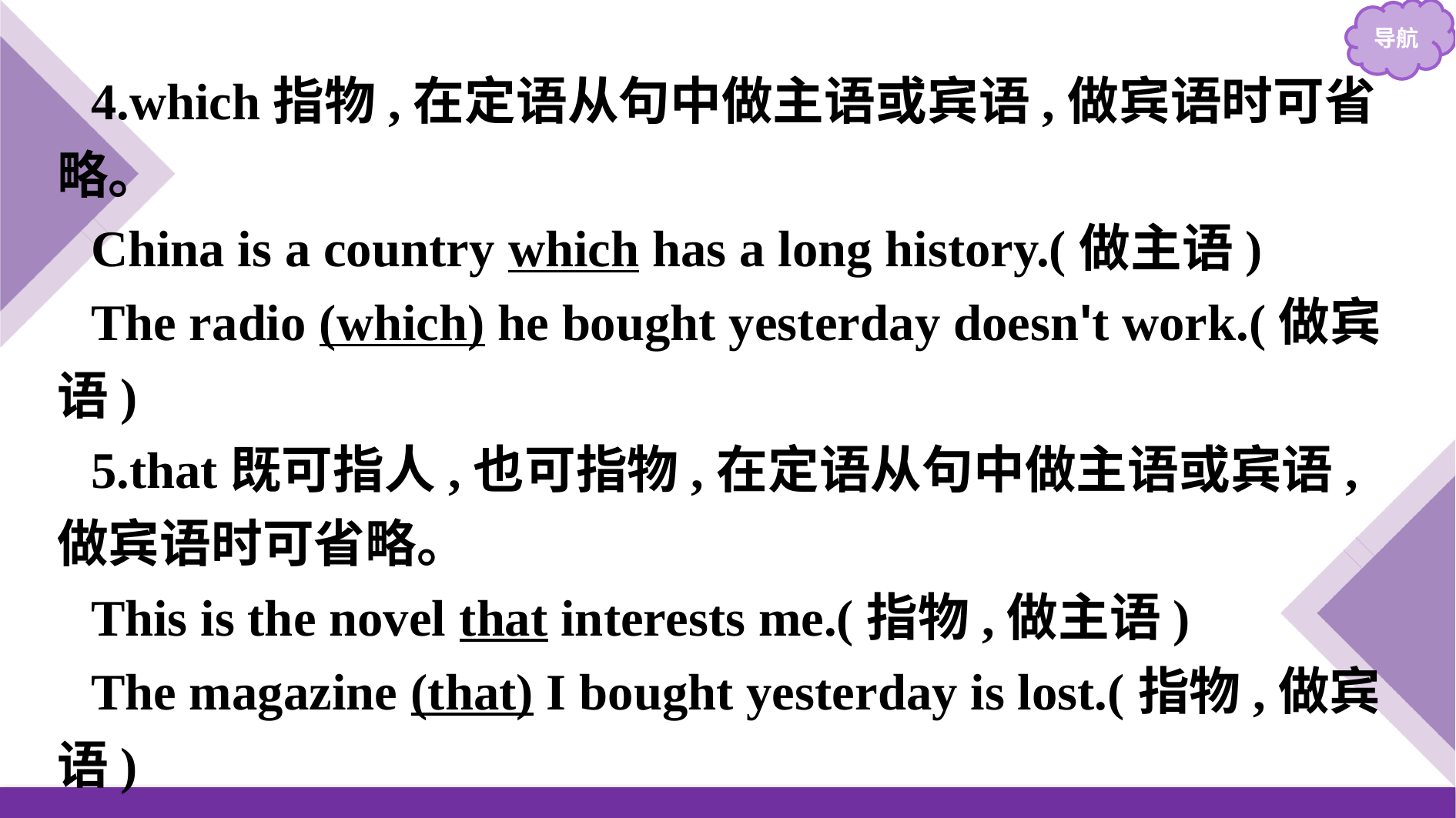

4.which指物,在定语从句中做主语或宾语,做宾语时可省略。
China is a country which has a long history.(做主语)
The radio (which) he bought yesterday doesn't work.(做宾语)
5.that既可指人,也可指物,在定语从句中做主语或宾语,做宾语时可省略。
This is the novel that interests me.(指物,做主语)
The magazine (that) I bought yesterday is lost.(指物,做宾语)